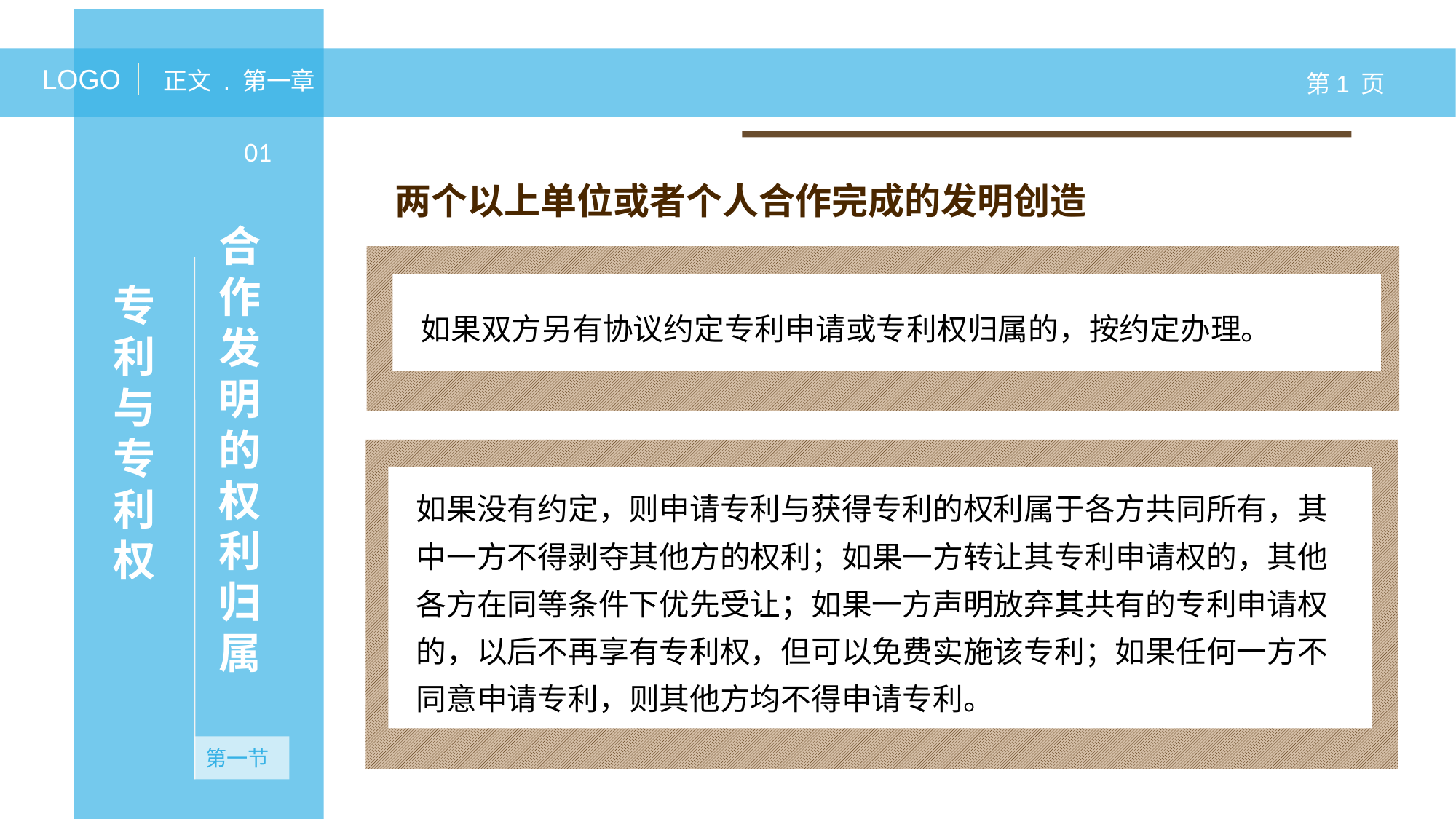

LOGO
正文 . 第一章

第1 页
合作发明的权利归属
01

两个以上单位或者个人合作完成的发明创造

专利与专利权

如果双方另有协议约定专利申请或专利权归属的，按约定办理。
无资产

如果没有约定，则申请专利与获得专利的权利属于各方共同所有，其中一方不得剥夺其他方的权利；如果一方转让其专利申请权的，其他各方在同等条件下优先受让；如果一方声明放弃其共有的专利申请权的，以后不再享有专利权，但可以免费实施该专利；如果任何一方不同意申请专利，则其他方均不得申请专利。
第一节